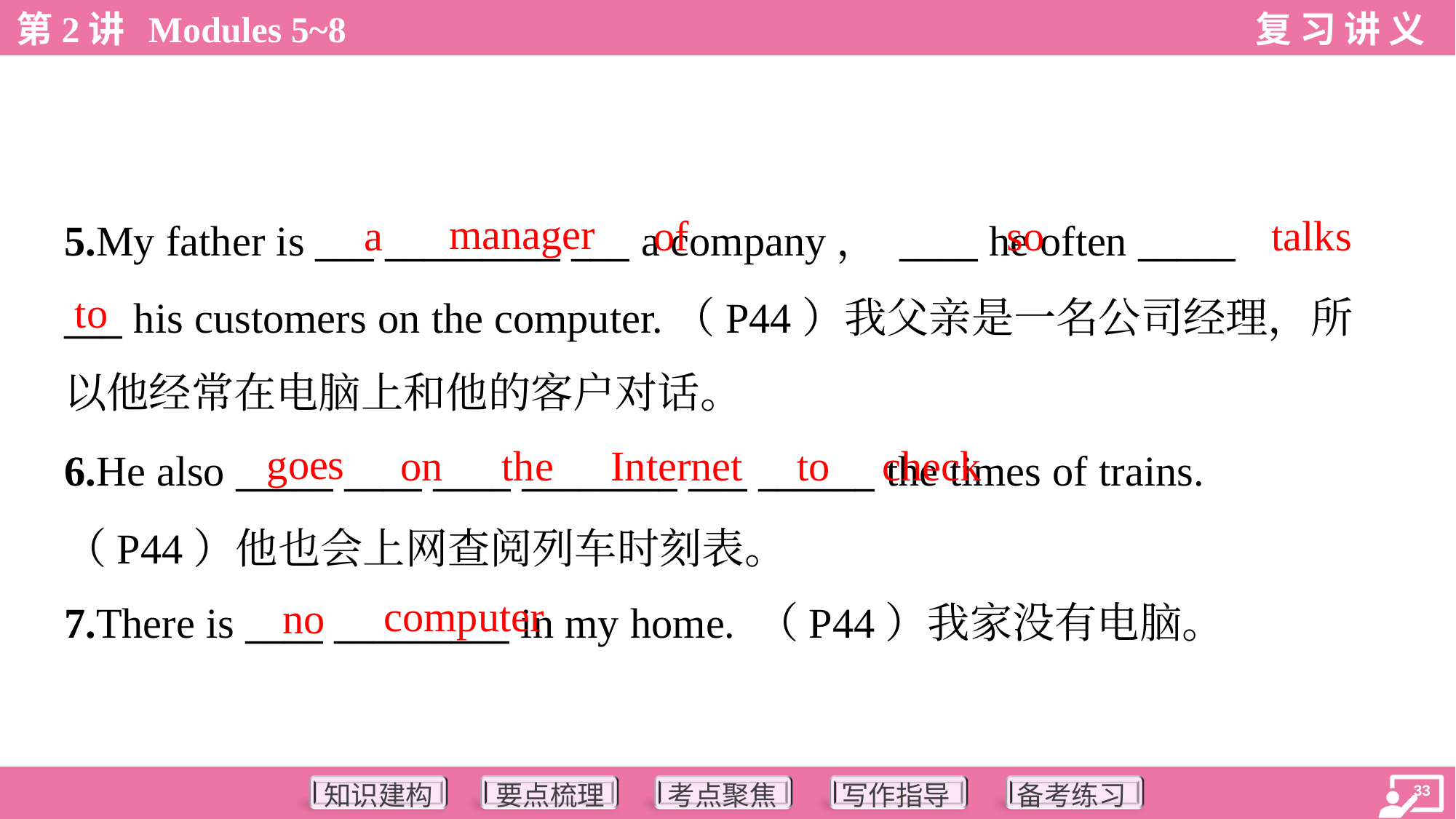

manager
a
of
so
talks
5.My father is ___ _________ ___ a company， ____ he often _____
___ his customers on the computer.（P44）我父亲是一名公司经理，所
以他经常在电脑上和他的客户对话。
to
goes
on
the
Internet
to
check
6.He also _____ ____ ____ ________ ___ ______ the times of trains.
（P44）他也会上网查阅列车时刻表。
7.There is ____ _________ in my home. （P44）我家没有电脑。
computer
no